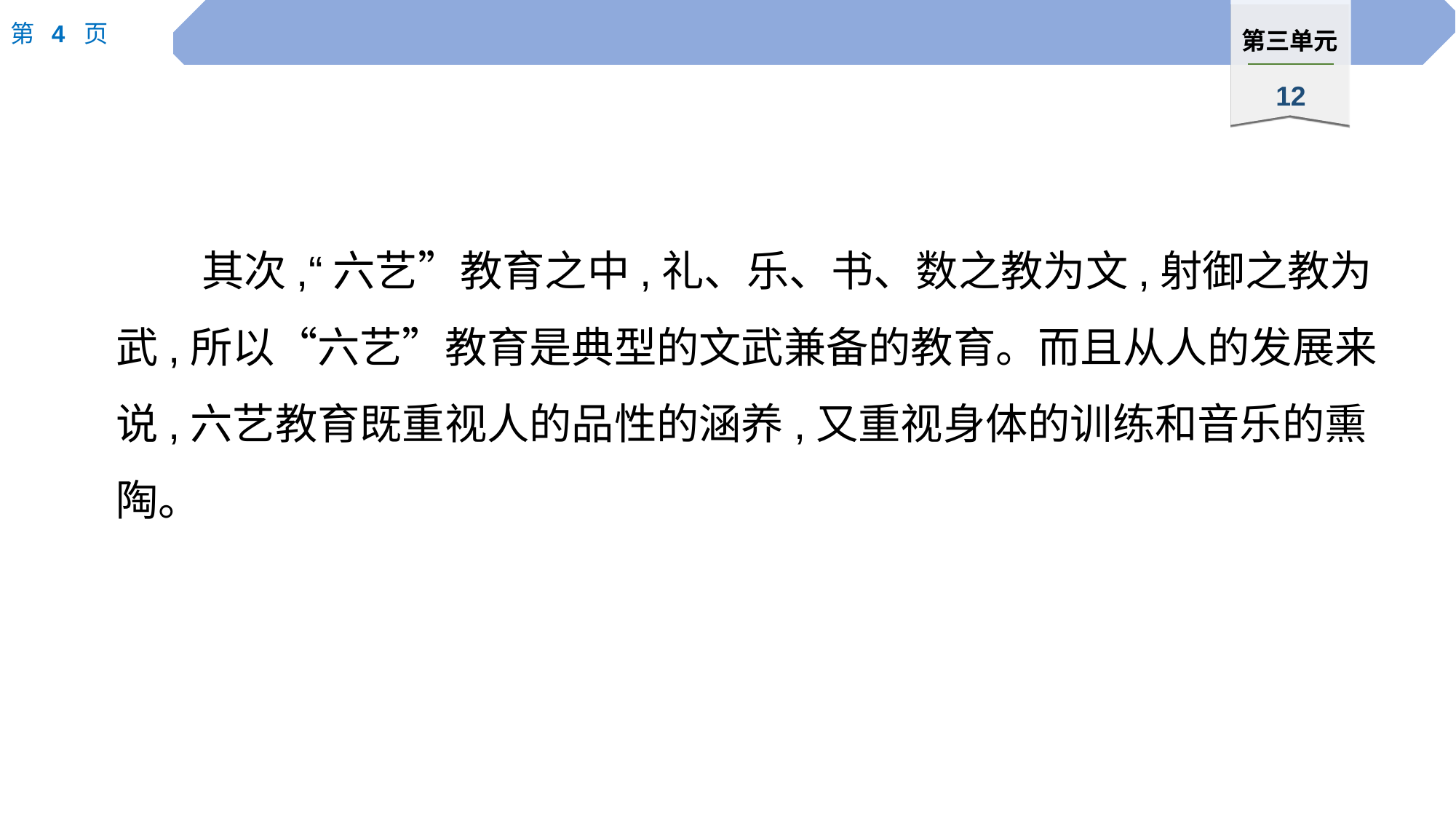

其次,“六艺”教育之中,礼、乐、书、数之教为文,射御之教为武,所以“六艺”教育是典型的文武兼备的教育。而且从人的发展来说,六艺教育既重视人的品性的涵养,又重视身体的训练和音乐的熏陶。